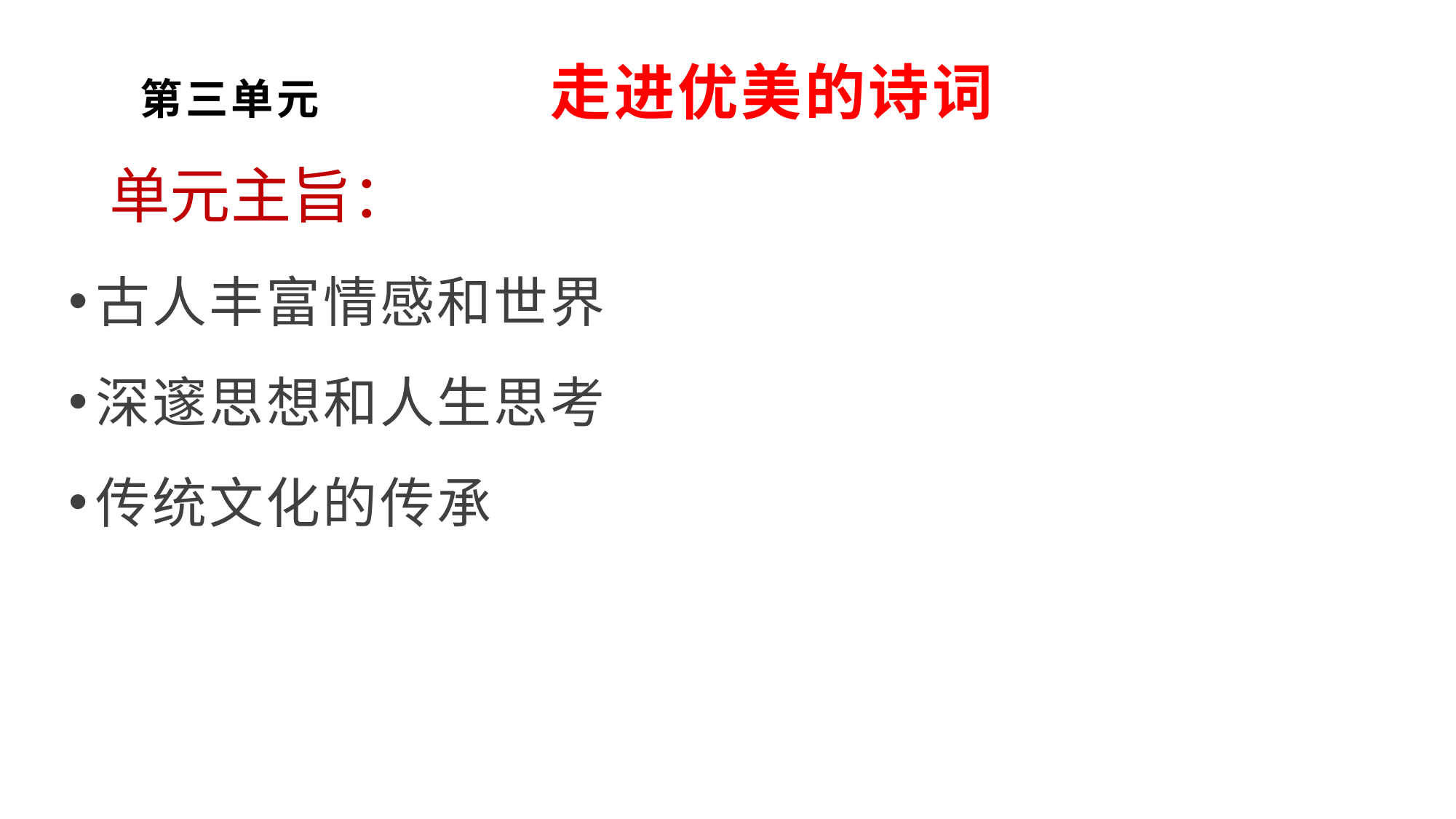

# 第三单元                  走进优美的诗词
单元主旨：
古人丰富情感和世界
深邃思想和人生思考
传统文化的传承